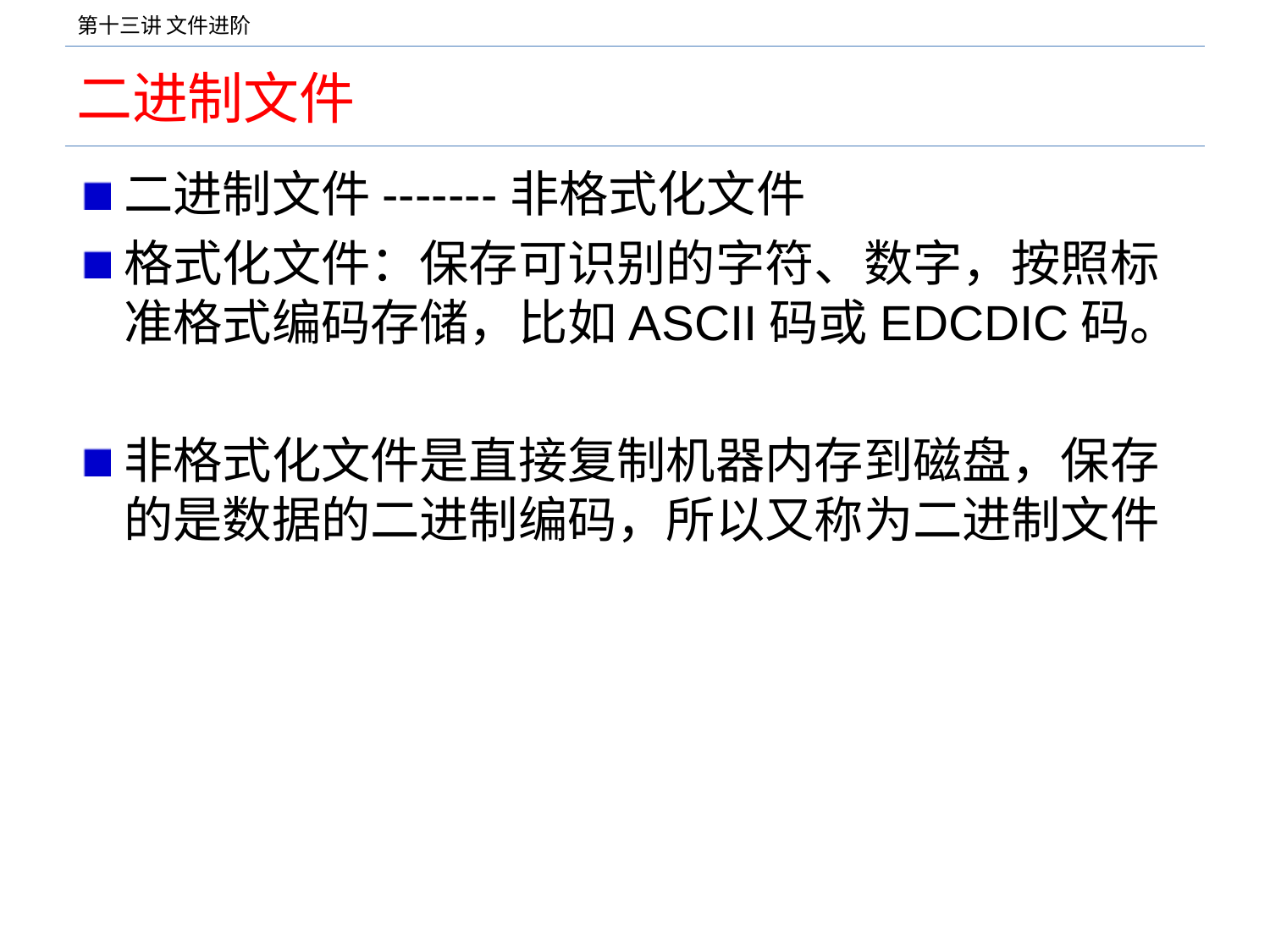

# 二进制文件
二进制文件-------非格式化文件
格式化文件：保存可识别的字符、数字，按照标准格式编码存储，比如ASCII码或EDCDIC码。

非格式化文件是直接复制机器内存到磁盘，保存的是数据的二进制编码，所以又称为二进制文件